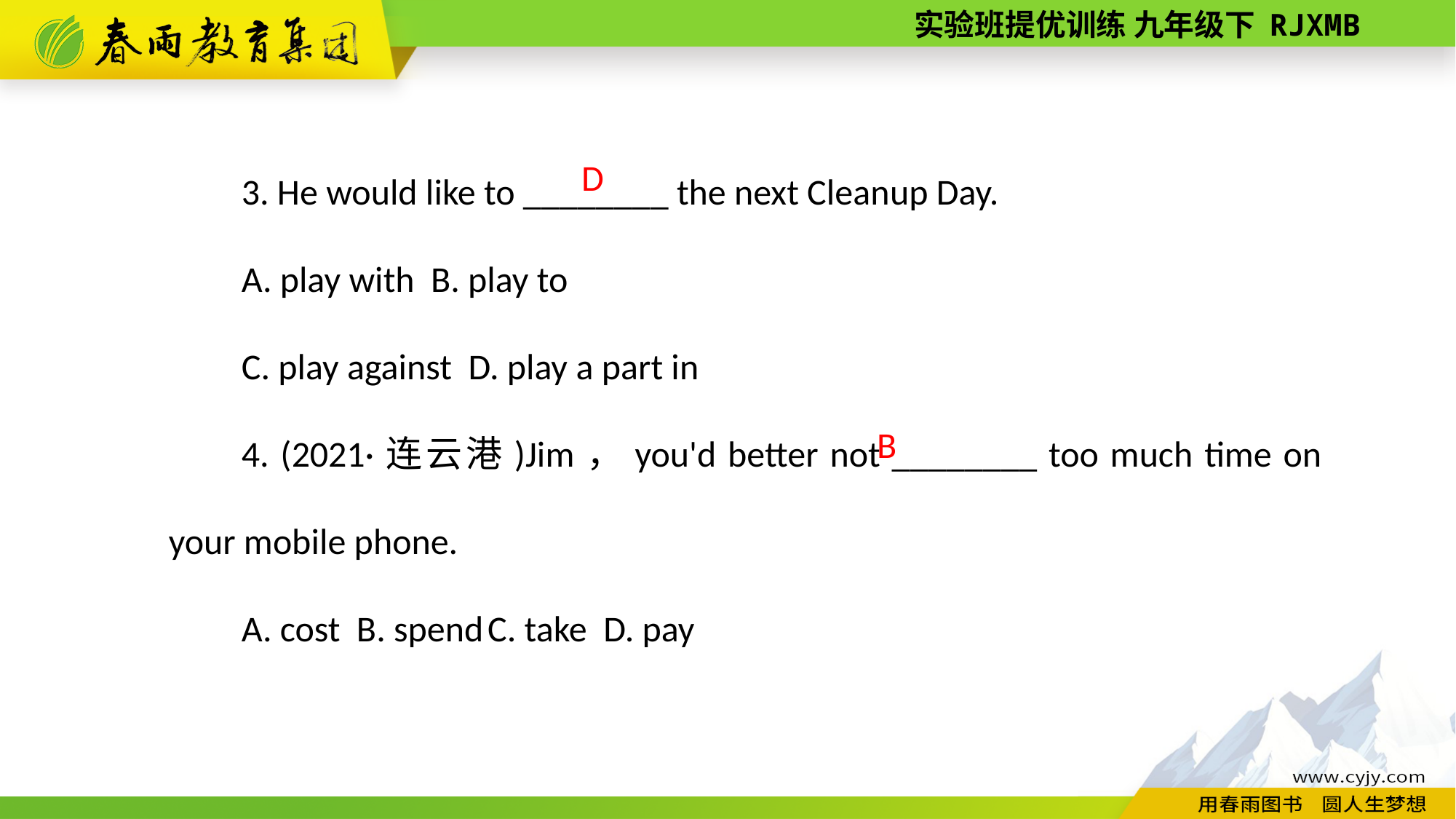

3. He would like to ________ the next Clean­up Day.
A. play with  B. play to
C. play against  D. play a part in
4. (2021·连云港)Jim，you'd better not ________ too much time on your mobile phone.
A. cost  B. spend C. take  D. pay
D
B